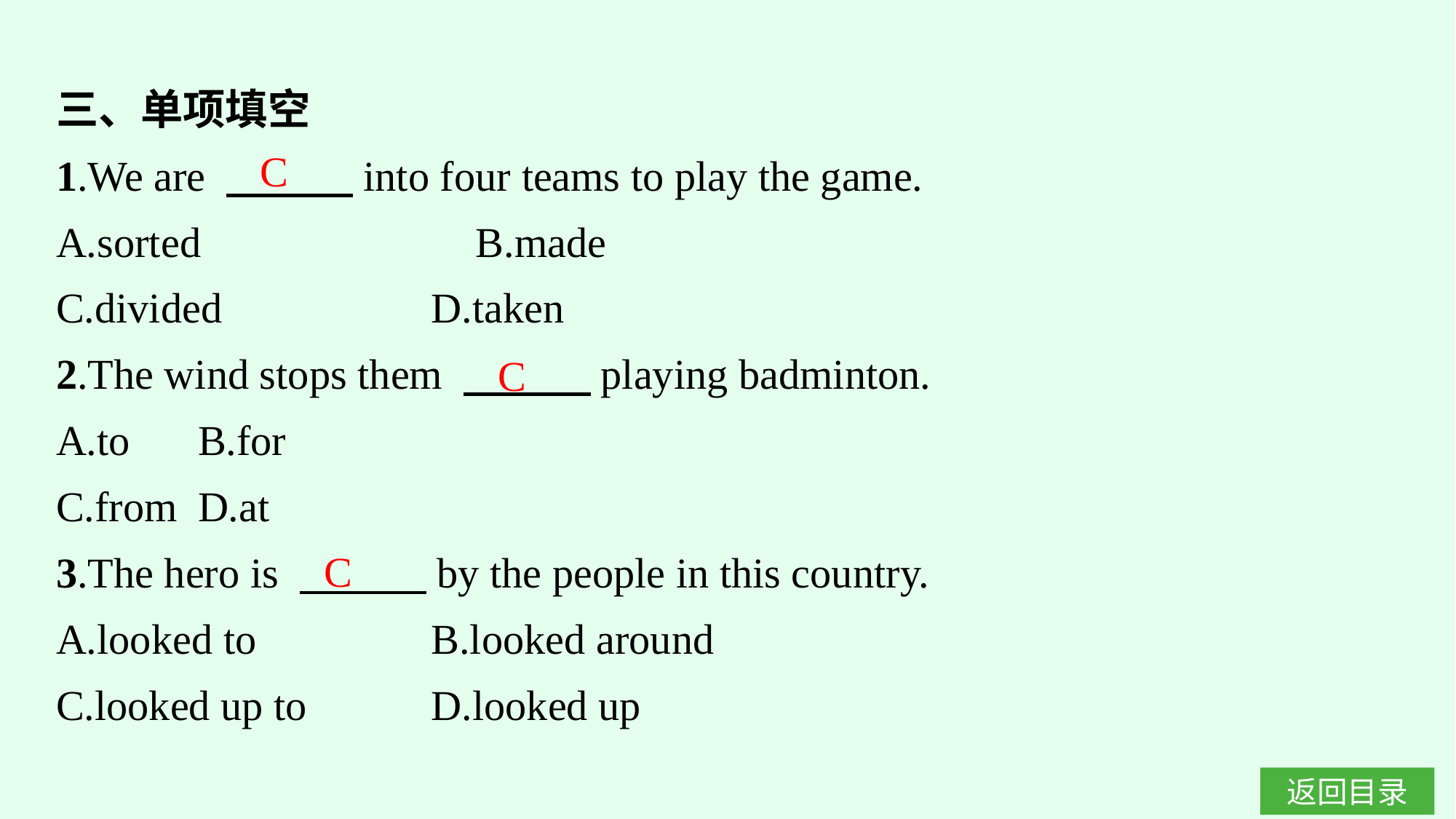

三、单项填空
1.We are 　　　into four teams to play the game.
A.sorted　　　　　　B.made
C.divided		D.taken
2.The wind stops them 　　　playing badminton.
A.to	B.for
C.from	D.at
3.The hero is 　　　by the people in this country.
A.looked to		B.looked around
C.looked up to		D.looked up
C
C
C